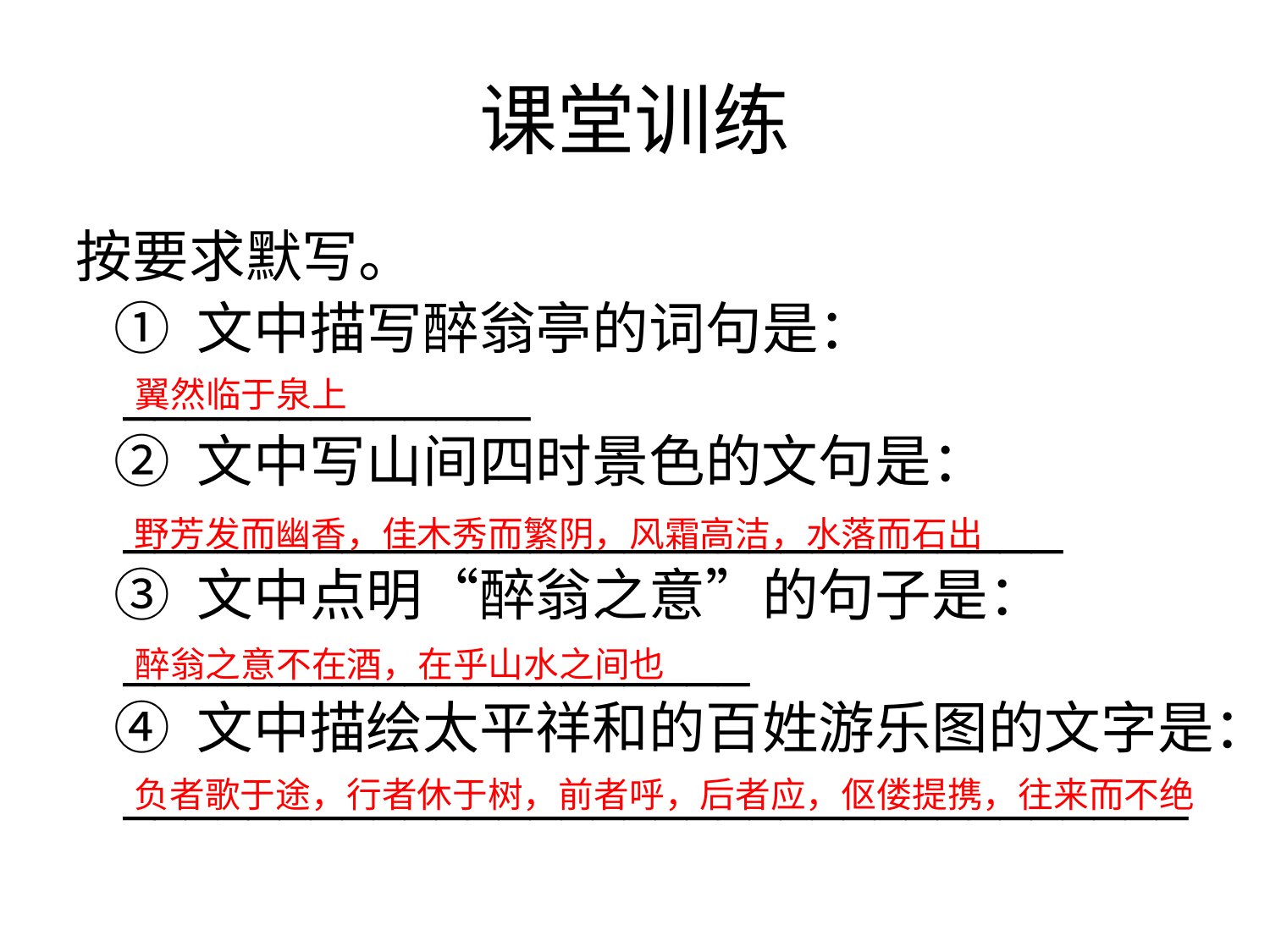

# 课堂训练

按要求默写。
   ① 文中描写醉翁亭的词句是：_____________
   ② 文中写山间四时景色的文句是：______________________________
   ③ 文中点明“醉翁之意”的句子是：____________________
   ④ 文中描绘太平祥和的百姓游乐图的文字是：__________________________________
翼然临于泉上
野芳发而幽香，佳木秀而繁阴，风霜高洁，水落而石出
醉翁之意不在酒，在乎山水之间也
负者歌于途，行者休于树，前者呼，后者应，伛偻提携，往来而不绝